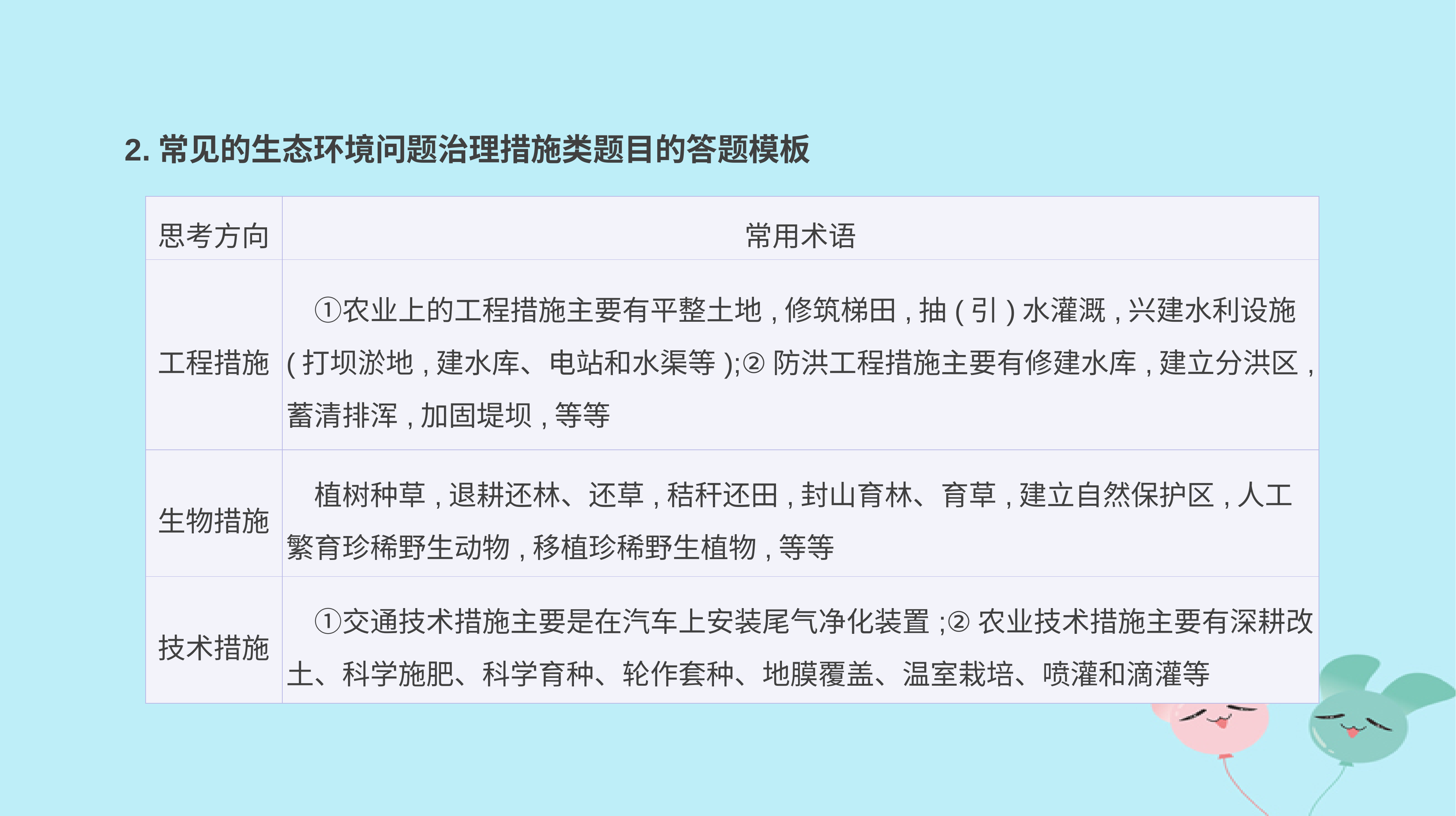

2.常见的生态环境问题治理措施类题目的答题模板
| 思考方向 | 常用术语 |
| --- | --- |
| 工程措施 | ①农业上的工程措施主要有平整土地,修筑梯田,抽(引)水灌溉,兴建水利设施(打坝淤地,建水库、电站和水渠等);②防洪工程措施主要有修建水库,建立分洪区,蓄清排浑,加固堤坝,等等 |
| 生物措施 | 植树种草,退耕还林、还草,秸秆还田,封山育林、育草,建立自然保护区,人工繁育珍稀野生动物,移植珍稀野生植物,等等 |
| 技术措施 | ①交通技术措施主要是在汽车上安装尾气净化装置;②农业技术措施主要有深耕改土、科学施肥、科学育种、轮作套种、地膜覆盖、温室栽培、喷灌和滴灌等 |